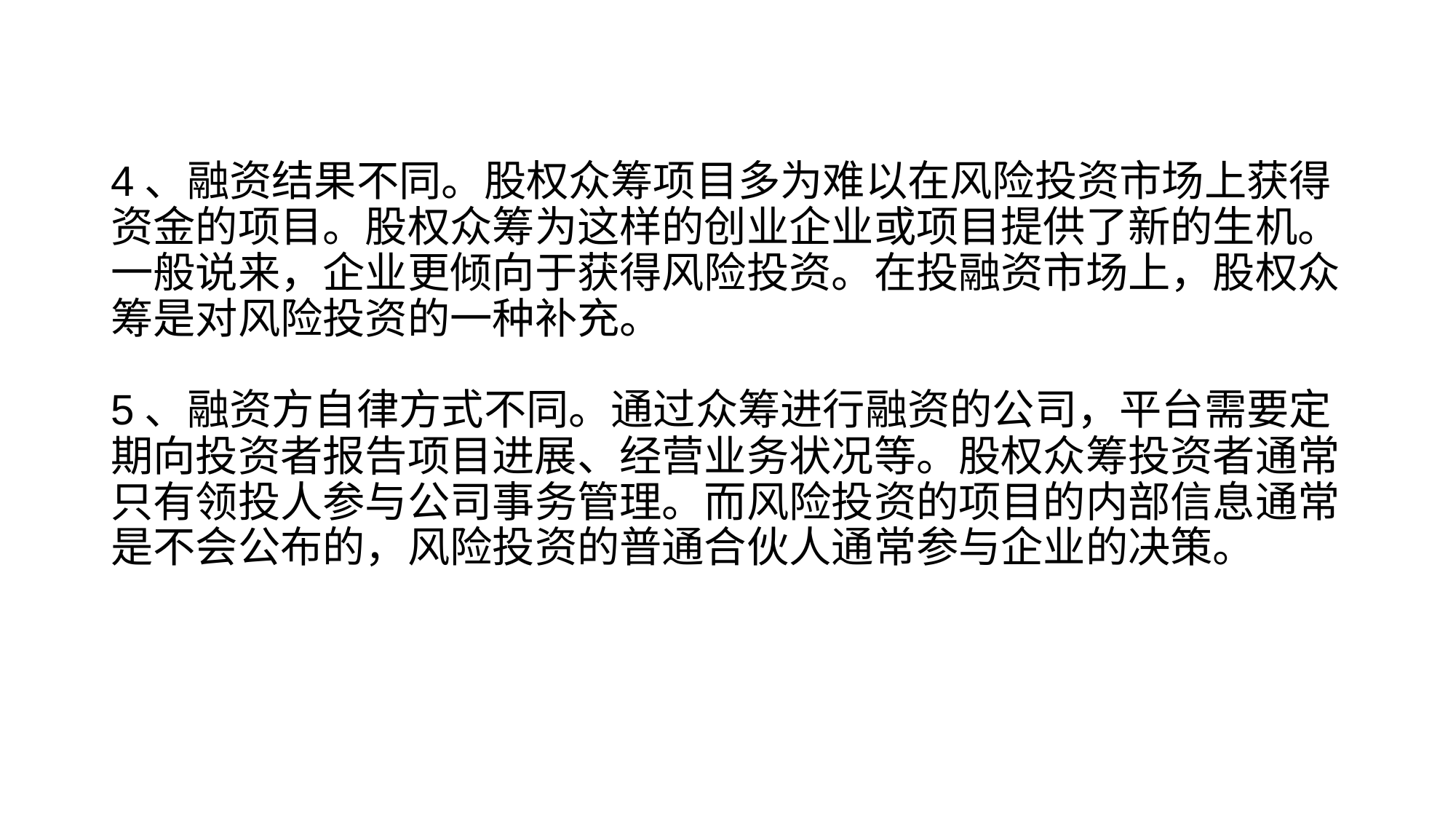

#
4、融资结果不同。股权众筹项目多为难以在风险投资市场上获得资金的项目。股权众筹为这样的创业企业或项目提供了新的生机。一般说来，企业更倾向于获得风险投资。在投融资市场上，股权众筹是对风险投资的一种补充。
5、融资方自律方式不同。通过众筹进行融资的公司，平台需要定期向投资者报告项目进展、经营业务状况等。股权众筹投资者通常只有领投人参与公司事务管理。而风险投资的项目的内部信息通常是不会公布的，风险投资的普通合伙人通常参与企业的决策。